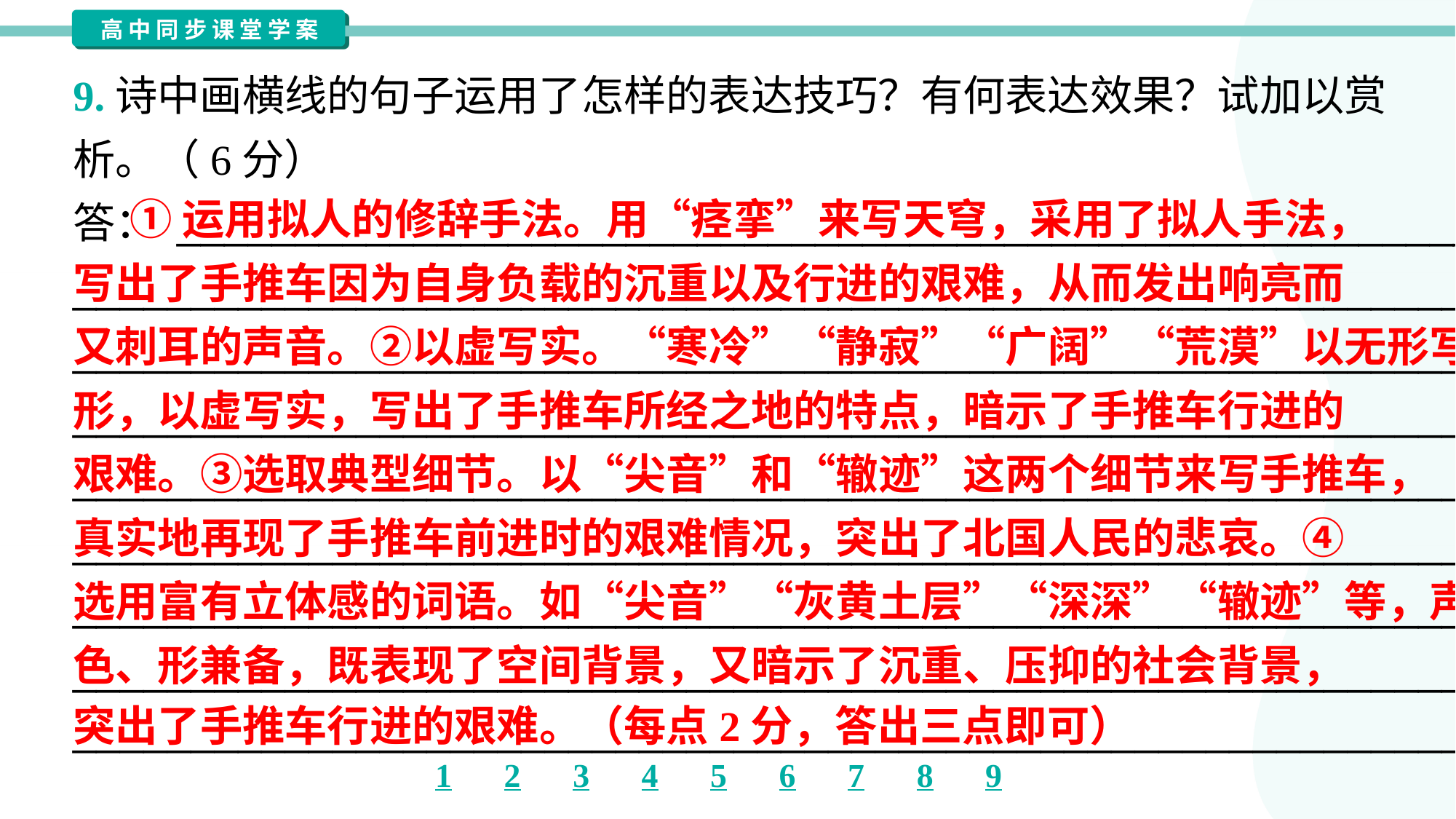

9.诗中画横线的句子运用了怎样的表达技巧？有何表达效果？试加以赏
析。（6分）
答： ________________________________________________________
_____________________________________________________________
_____________________________________________________________
_____________________________________________________________
_____________________________________________________________
_____________________________________________________________
_____________________________________________________________
_____________________________________________________________
_____________________________________________________________
      ①运用拟人的修辞手法。用“痉挛”来写天穹，采用了拟人手法，
写出了手推车因为自身负载的沉重以及行进的艰难，从而发出响亮而
又刺耳的声音。②以虚写实。“寒冷”“静寂”“广阔”“荒漠”以无形写有
形，以虚写实，写出了手推车所经之地的特点，暗示了手推车行进的
艰难。③选取典型细节。以“尖音”和“辙迹”这两个细节来写手推车，
真实地再现了手推车前进时的艰难情况，突出了北国人民的悲哀。④
选用富有立体感的词语。如“尖音”“灰黄土层”“深深”“辙迹”等，声、
色、形兼备，既表现了空间背景，又暗示了沉重、压抑的社会背景，
突出了手推车行进的艰难。（每点2分，答出三点即可）